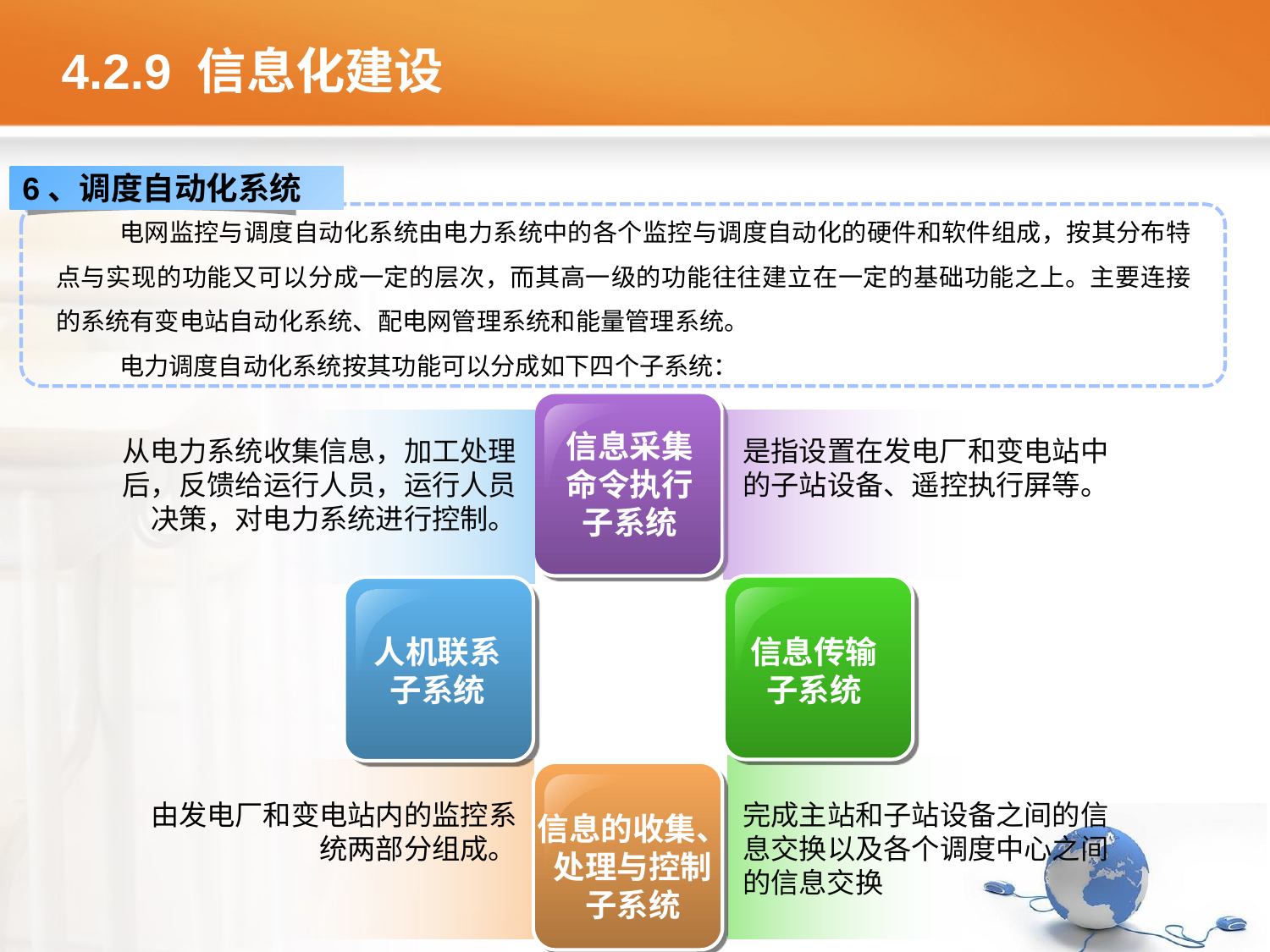

4.2.9 信息化建设
6、调度自动化系统

电网监控与调度自动化系统由电力系统中的各个监控与调度自动化的硬件和软件组成，按其分布特点与实现的功能又可以分成一定的层次，而其高一级的功能往往建立在一定的基础功能之上。主要连接的系统有变电站自动化系统、配电网管理系统和能量管理系统。
电力调度自动化系统按其功能可以分成如下四个子系统：

信息采集
命令执行
子系统
从电力系统收集信息，加工处理后，反馈给运行人员，运行人员决策，对电力系统进行控制。
是指设置在发电厂和变电站中的子站设备、遥控执行屏等。

信息传输
子系统
人机联系
子系统

由发电厂和变电站内的监控系统两部分组成。
完成主站和子站设备之间的信息交换以及各个调度中心之间的信息交换
信息的收集、
处理与控制
子系统